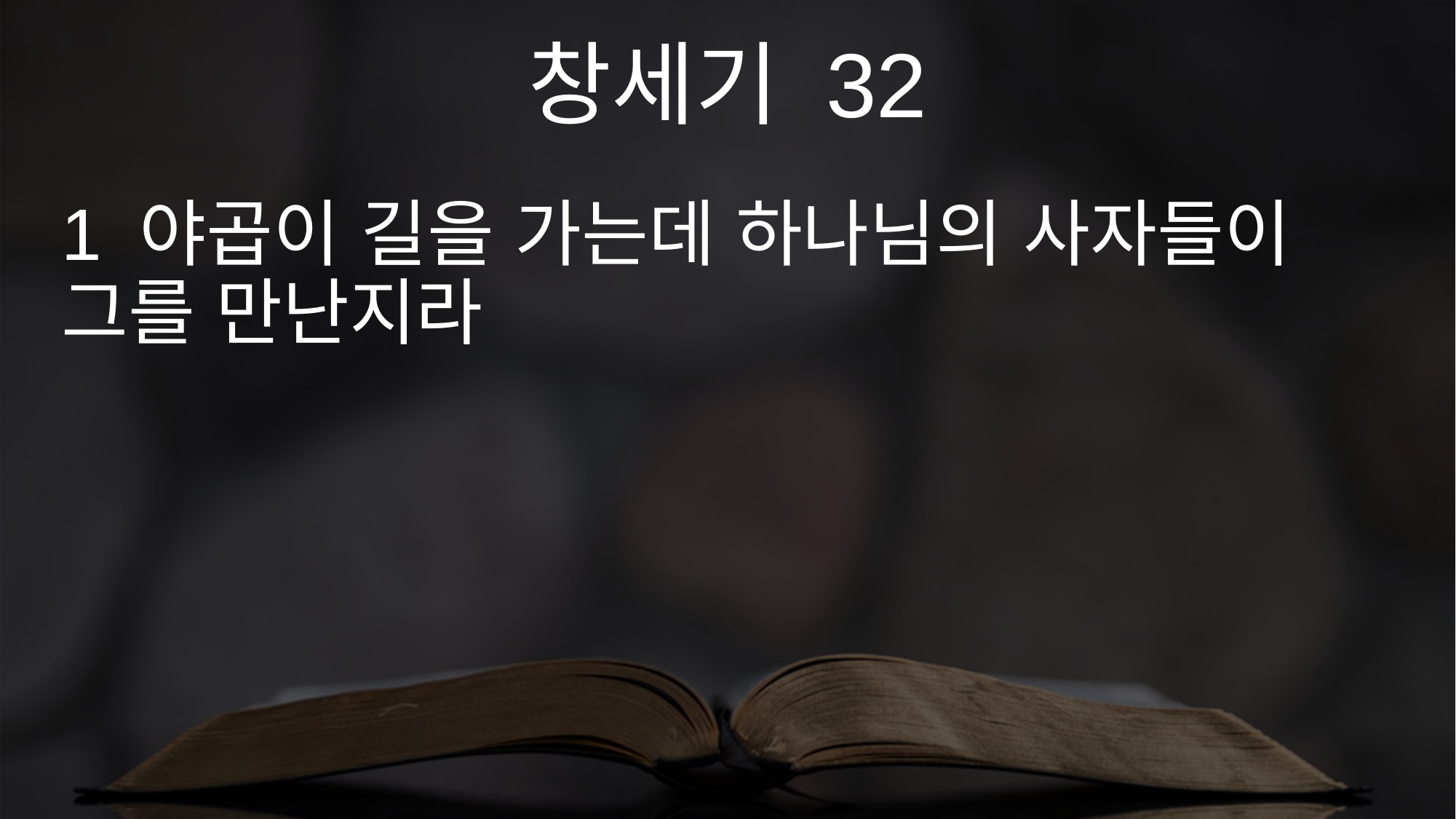

창세기 32
1 야곱이 길을 가는데 하나님의 사자들이 그를 만난지라